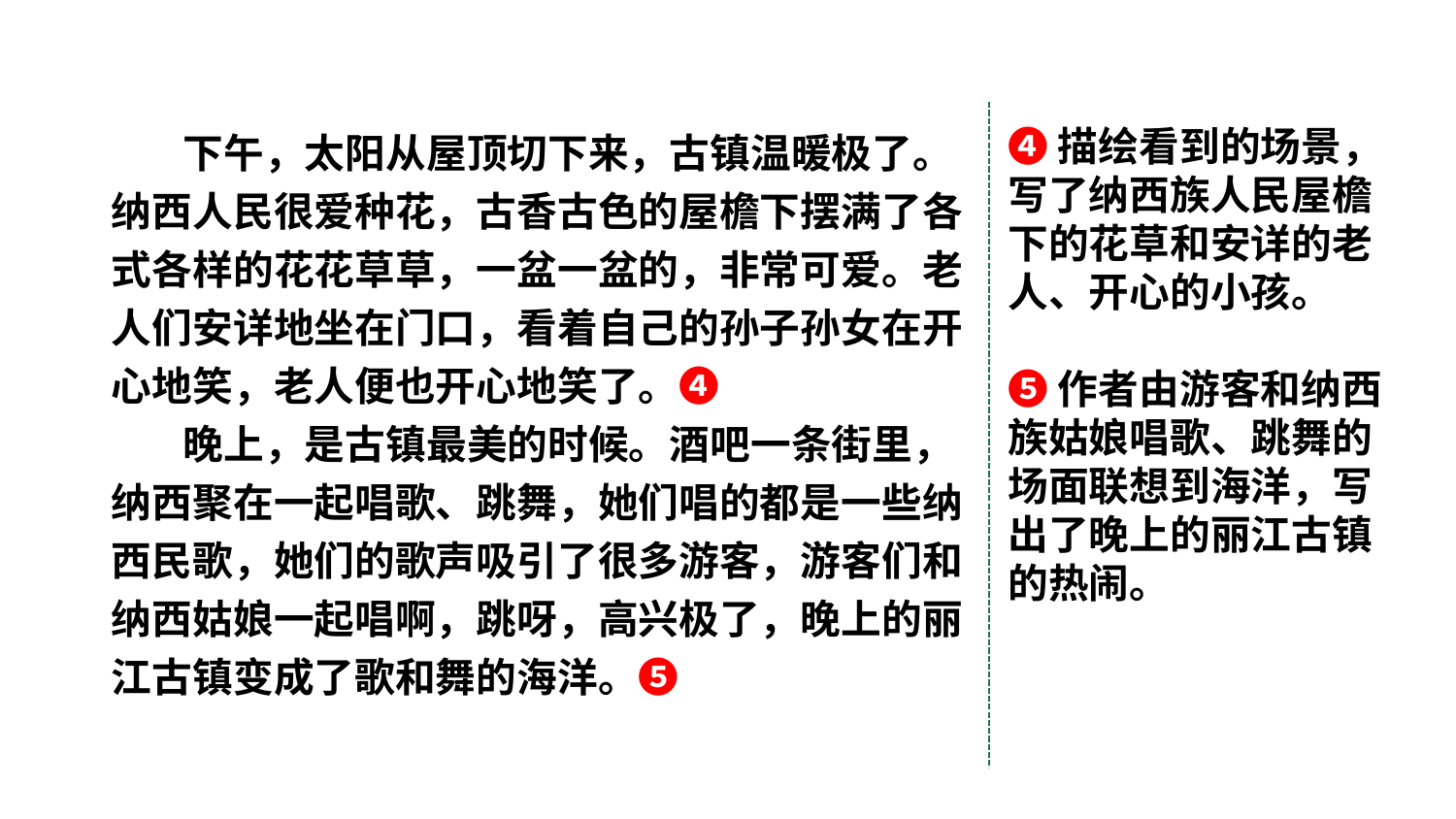

下午，太阳从屋顶切下来，古镇温暖极了。纳西人民很爱种花，古香古色的屋檐下摆满了各式各样的花花草草，一盆一盆的，非常可爱。老人们安详地坐在门口，看着自己的孙子孙女在开心地笑，老人便也开心地笑了。❹
晚上，是古镇最美的时候。酒吧一条街里，纳西聚在一起唱歌、跳舞，她们唱的都是一些纳西民歌，她们的歌声吸引了很多游客，游客们和纳西姑娘一起唱啊，跳呀，高兴极了，晚上的丽江古镇变成了歌和舞的海洋。❺
❹描绘看到的场景，写了纳西族人民屋檐下的花草和安详的老人、开心的小孩。

❺作者由游客和纳西族姑娘唱歌、跳舞的场面联想到海洋，写出了晚上的丽江古镇的热闹。